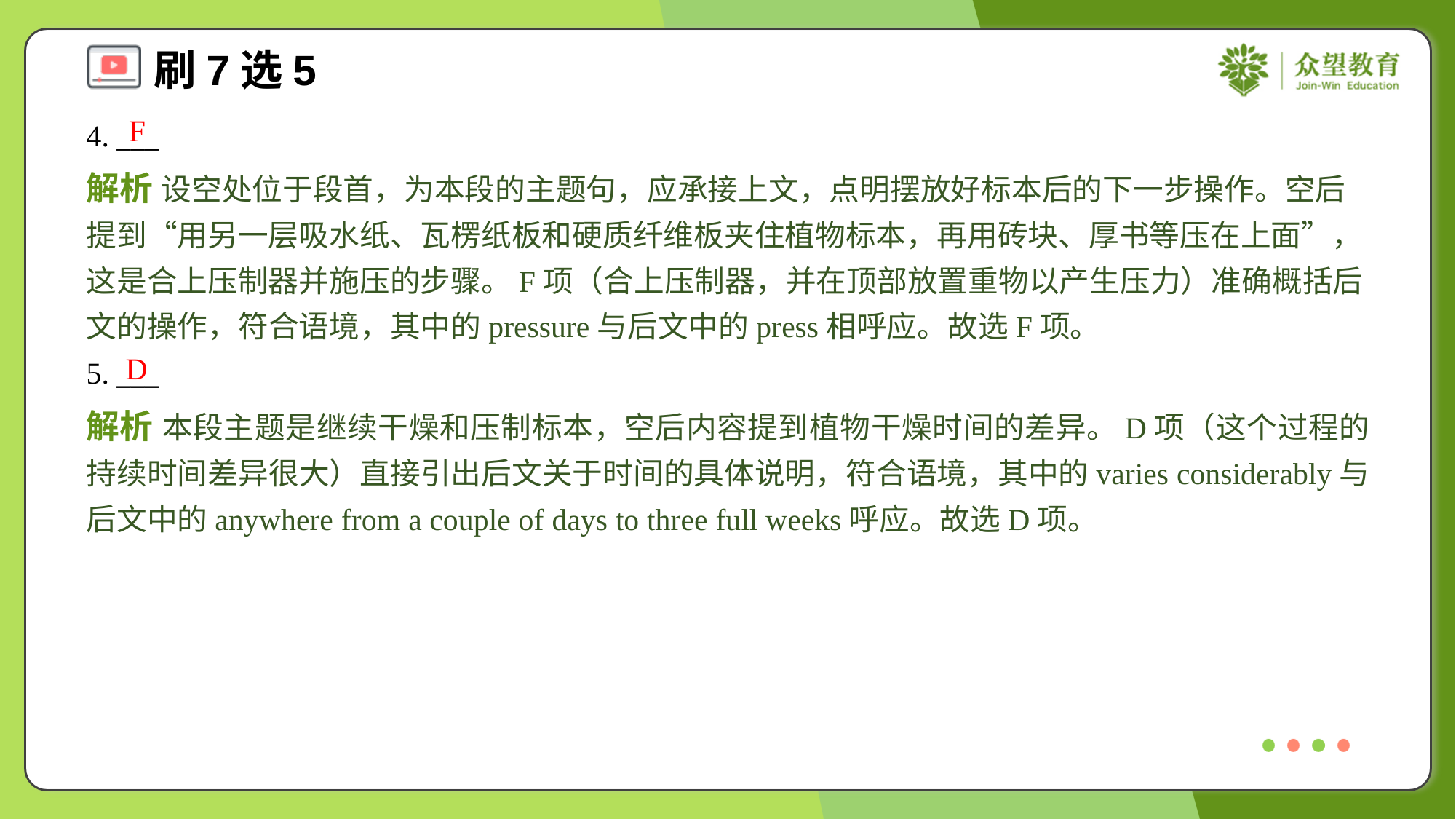

F
4. ___
解析 设空处位于段首，为本段的主题句，应承接上文，点明摆放好标本后的下一步操作。空后提到“用另一层吸水纸、瓦楞纸板和硬质纤维板夹住植物标本，再用砖块、厚书等压在上面”，这是合上压制器并施压的步骤。F项（合上压制器，并在顶部放置重物以产生压力）准确概括后文的操作，符合语境，其中的pressure与后文中的press相呼应。故选F项。
D
5. ___
解析 本段主题是继续干燥和压制标本，空后内容提到植物干燥时间的差异。D项（这个过程的持续时间差异很大）直接引出后文关于时间的具体说明，符合语境，其中的varies considerably与后文中的anywhere from a couple of days to three full weeks呼应。故选D项。